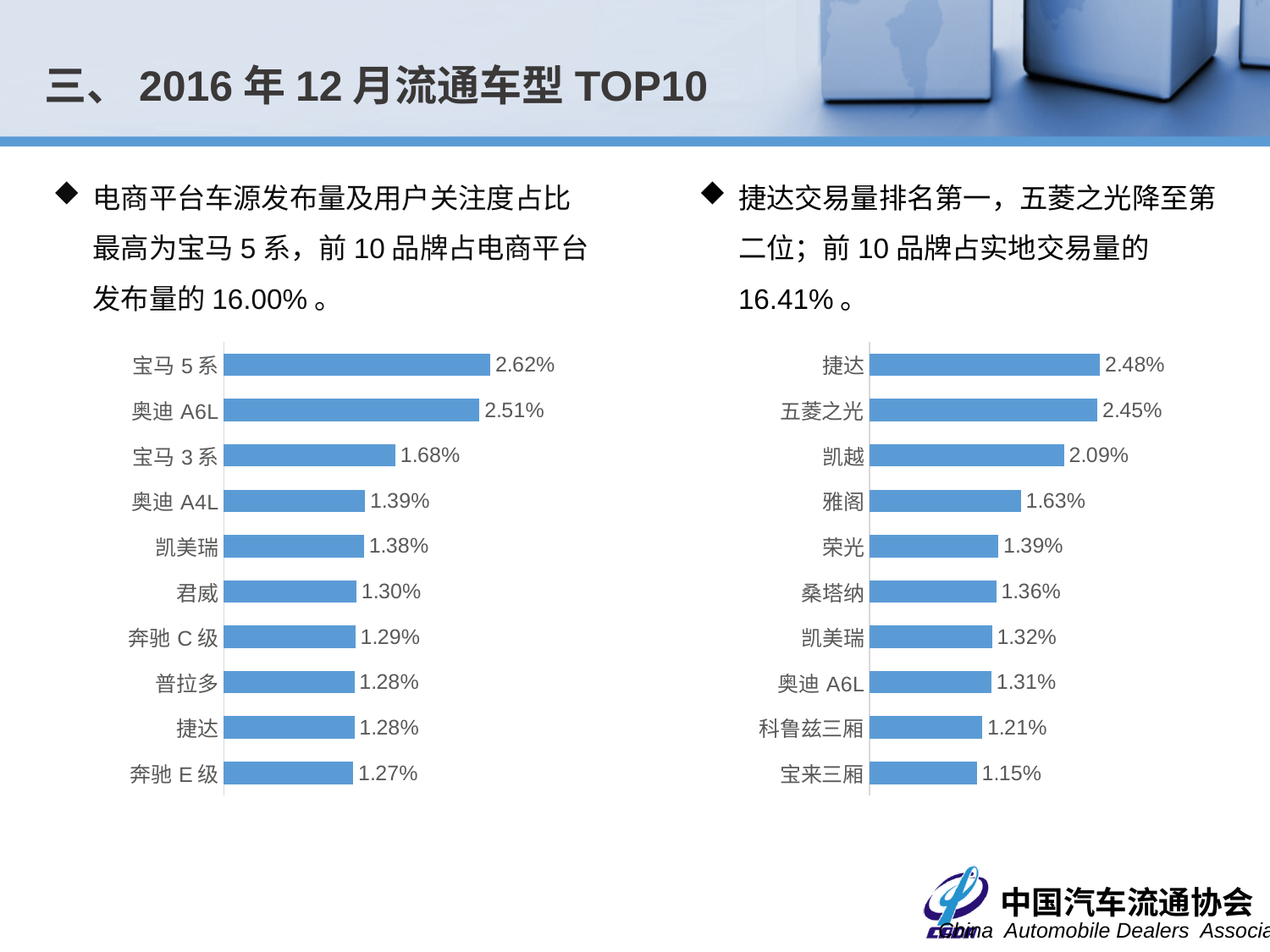

三、2016年12月流通车型TOP10
电商平台车源发布量及用户关注度占比最高为宝马5系，前10品牌占电商平台发布量的16.00%。
捷达交易量排名第一，五菱之光降至第二位；前10品牌占实地交易量的16.41%。

### Chart

| Category | 占比 |
|---|---|
| 宝马5系 | 0.0261597119254395 |
| 奥迪A6L | 0.0251006142766363 |
| 宝马3系 | 0.0168396526159712 |
| 奥迪A4L | 0.0138741791993222 |
| 凯美瑞 | 0.0137682694344419 |
| 君威 | 0.0130269010802796 |
| 奔驰C级 | 0.0129209913153993 |
| 普拉多 | 0.012815081550519 |
| 捷达 | 0.012815081550519 |
| 奔驰E级 | 0.0127091717856386 |

### Chart

| Category | 占比 |
|---|---|
| 捷达 | 0.024818057 |
| 五菱之光 | 0.02452273 |
| 凯越 | 0.020947157 |
| 雅阁 | 0.016285202 |
| 荣光 | 0.013880392 |
| 桑塔纳 | 0.013637802 |
| 凯美瑞 | 0.013184263 |
| 奥迪A6L | 0.013120979 |
| 科鲁兹三厢 | 0.01214007 |
| 宝来三厢 | 0.011549415 |